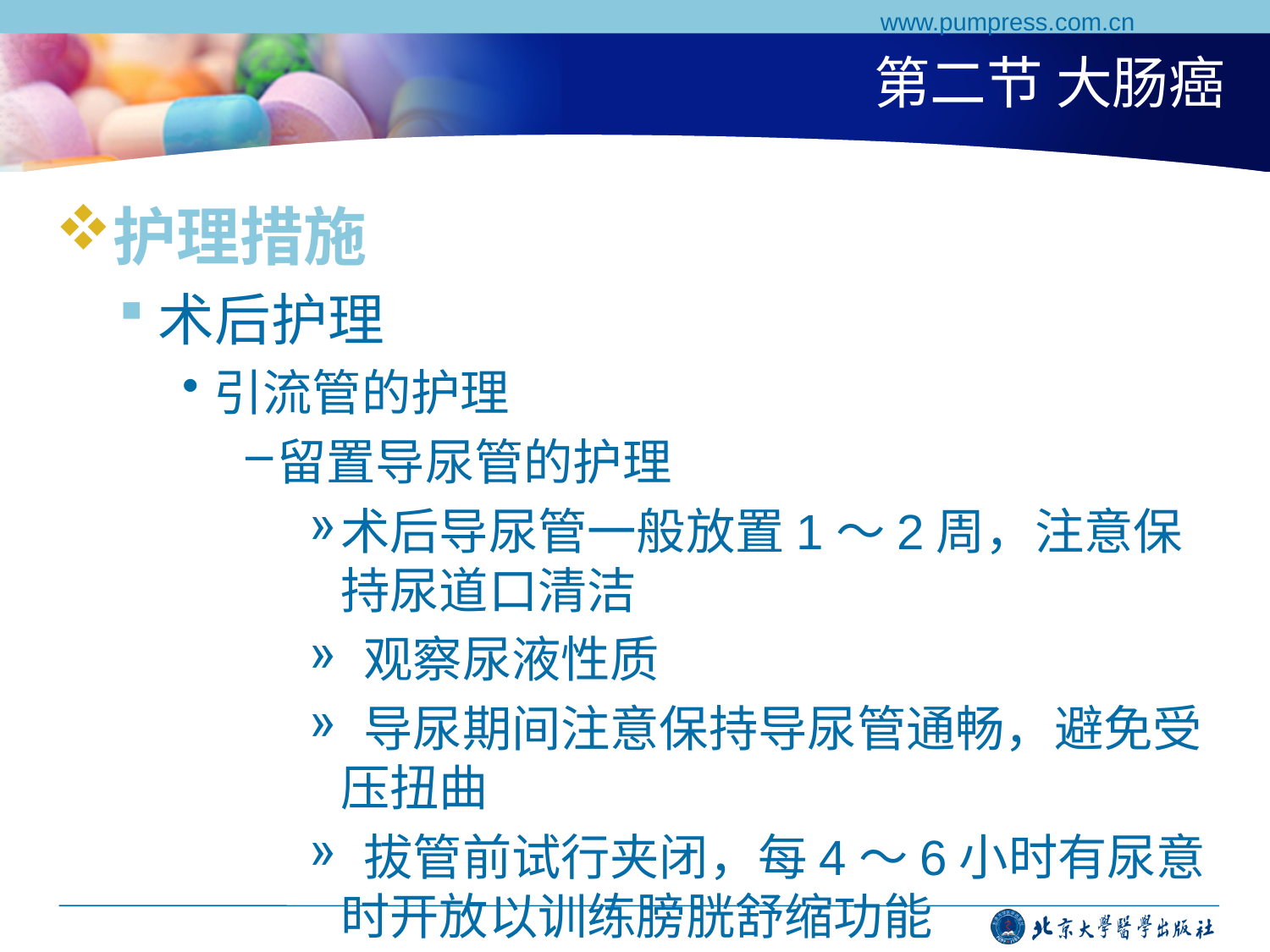

www.pumpress.com.cn
# 第二节 大肠癌
护理措施
术后护理
引流管的护理
留置导尿管的护理
术后导尿管一般放置1～2周，注意保持尿道口清洁
 观察尿液性质
 导尿期间注意保持导尿管通畅，避免受压扭曲
 拔管前试行夹闭，每4～6小时有尿意时开放以训练膀胱舒缩功能